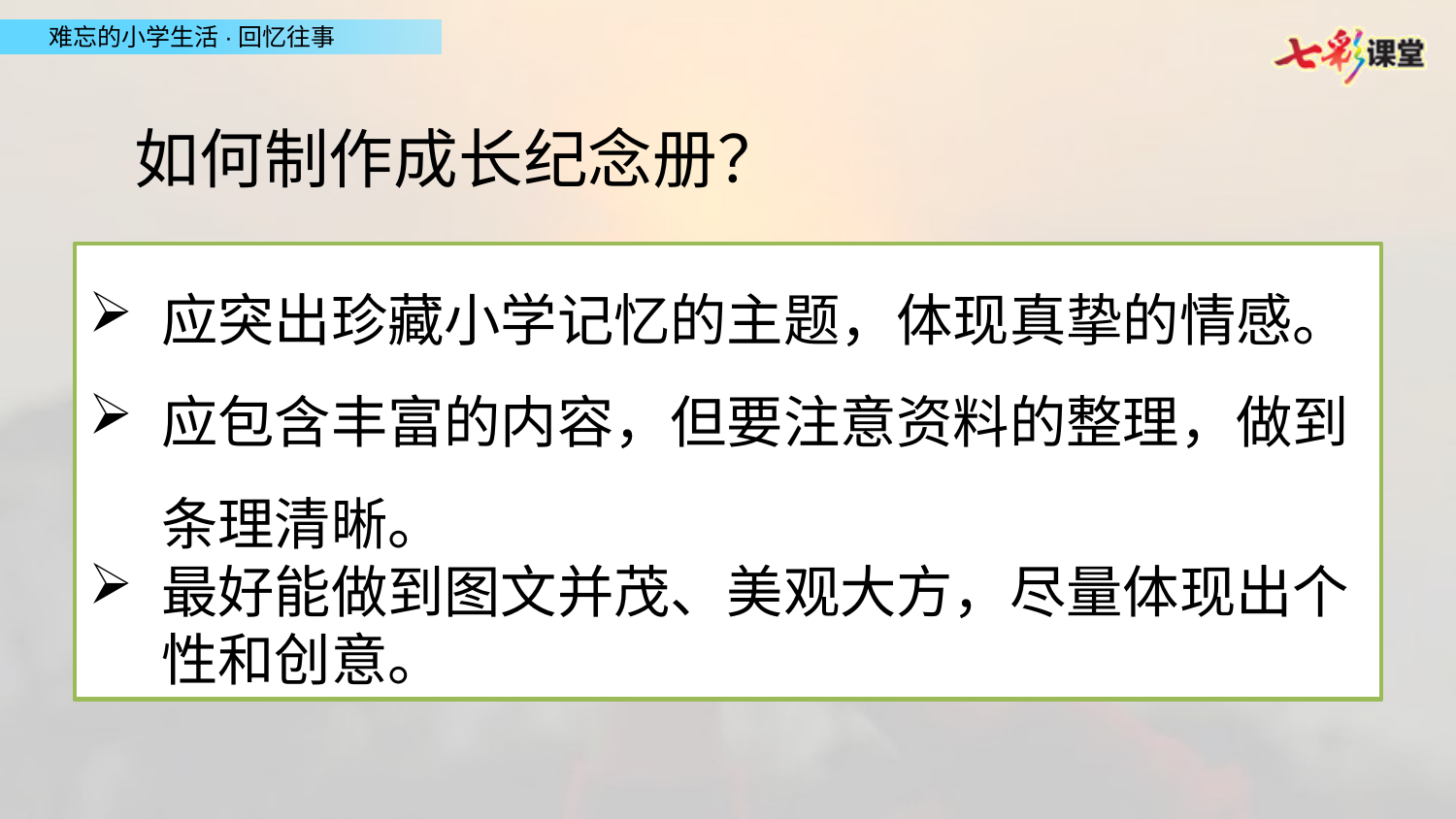

如何制作成长纪念册？
应突出珍藏小学记忆的主题，体现真挚的情感。
应包含丰富的内容，但要注意资料的整理，做到条理清晰。
最好能做到图文并茂、美观大方，尽量体现出个性和创意。